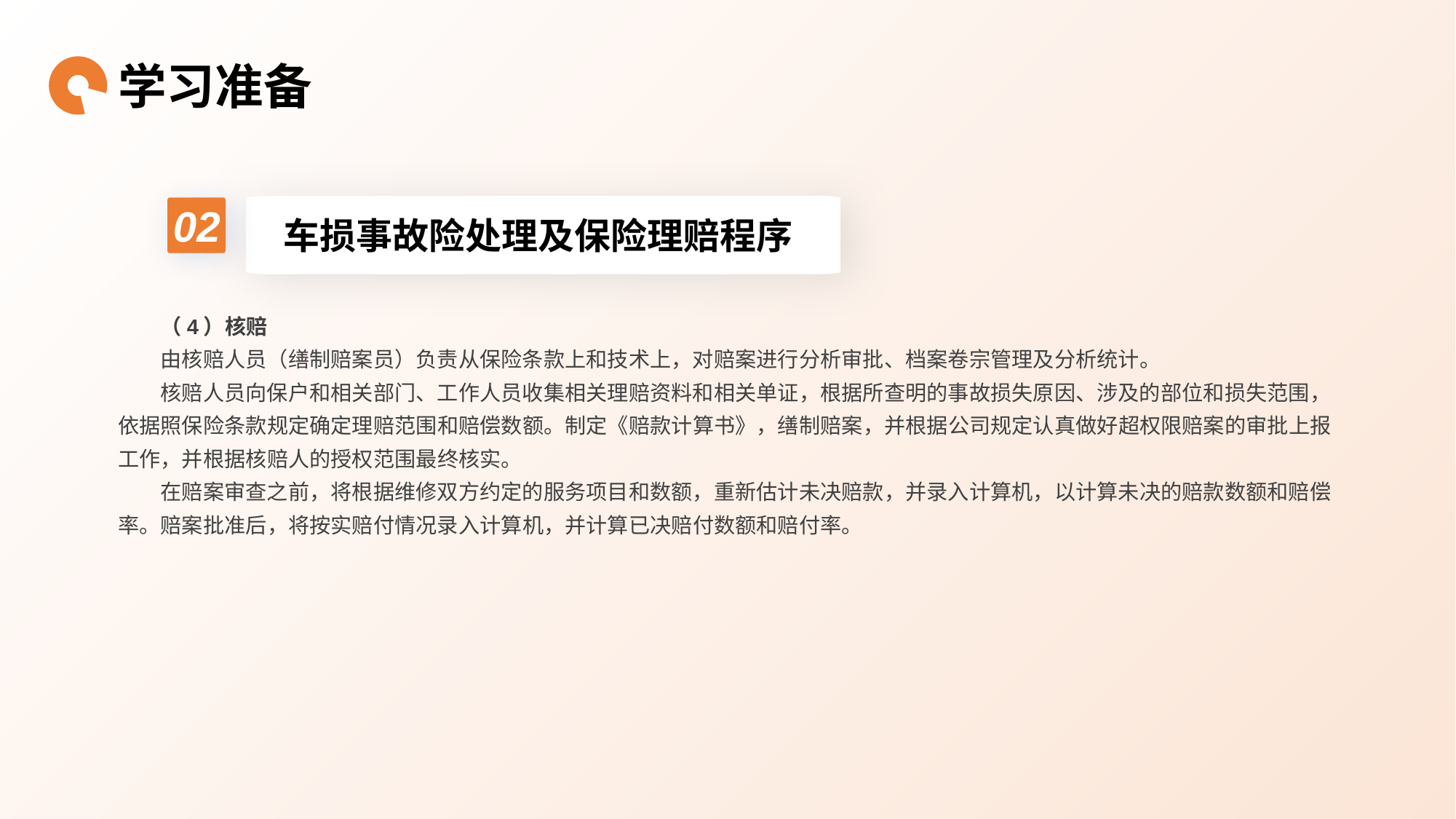

学习准备

02

车损事故险处理及保险理赔程序
（4）核赔
由核赔人员（缮制赔案员）负责从保险条款上和技术上，对赔案进行分析审批、档案卷宗管理及分析统计。
核赔人员向保户和相关部门、工作人员收集相关理赔资料和相关单证，根据所查明的事故损失原因、涉及的部位和损失范围，依据照保险条款规定确定理赔范围和赔偿数额。制定《赔款计算书》，缮制赔案，并根据公司规定认真做好超权限赔案的审批上报工作，并根据核赔人的授权范围最终核实。
在赔案审查之前，将根据维修双方约定的服务项目和数额，重新估计未决赔款，并录入计算机，以计算未决的赔款数额和赔偿率。赔案批准后，将按实赔付情况录入计算机，并计算已决赔付数额和赔付率。